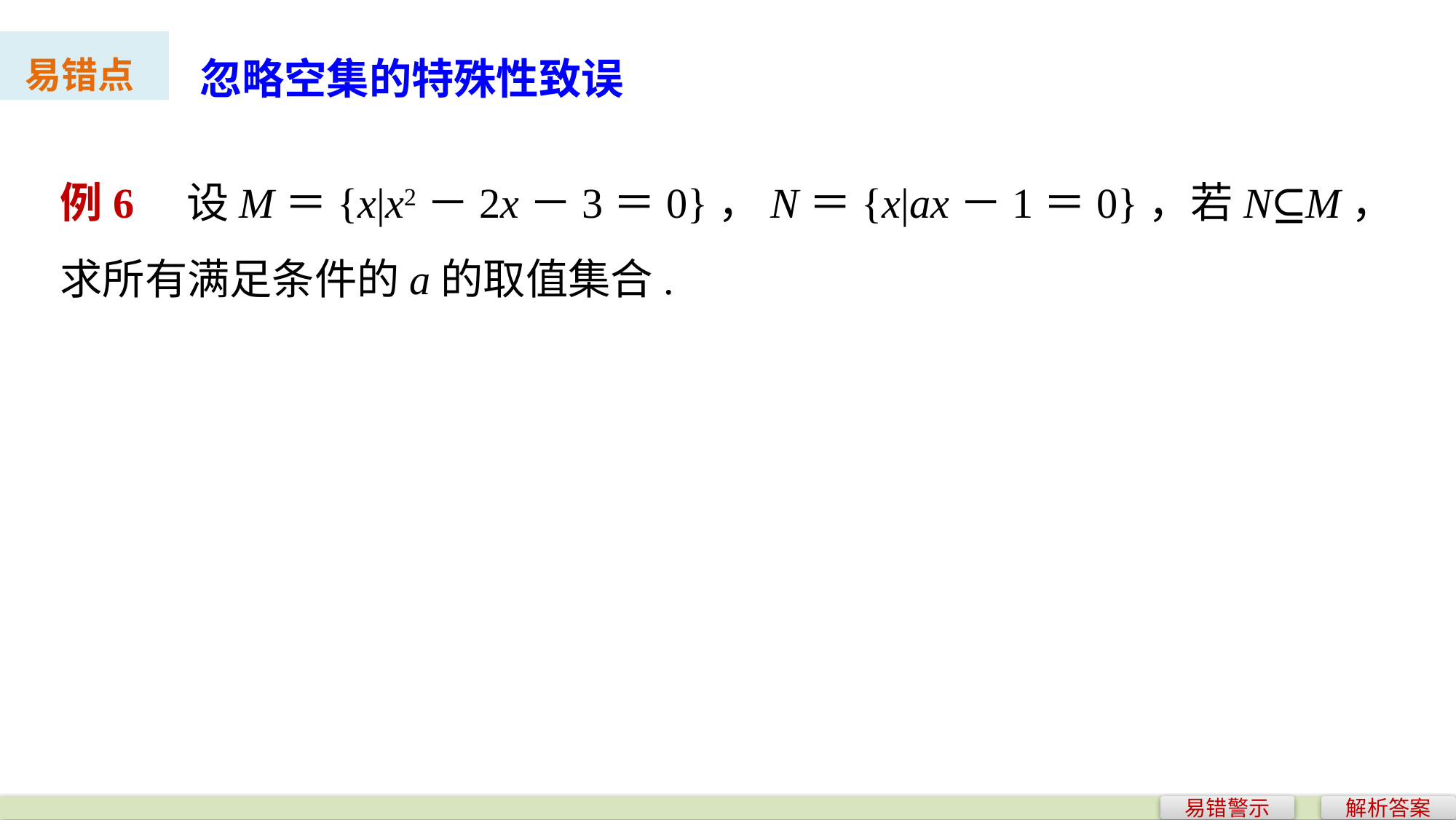

忽略空集的特殊性致误

易错点
例6　设M＝{x|x2－2x－3＝0}，N＝{x|ax－1＝0}，若N⊆M，求所有满足条件的a的取值集合.
易错警示
解析答案